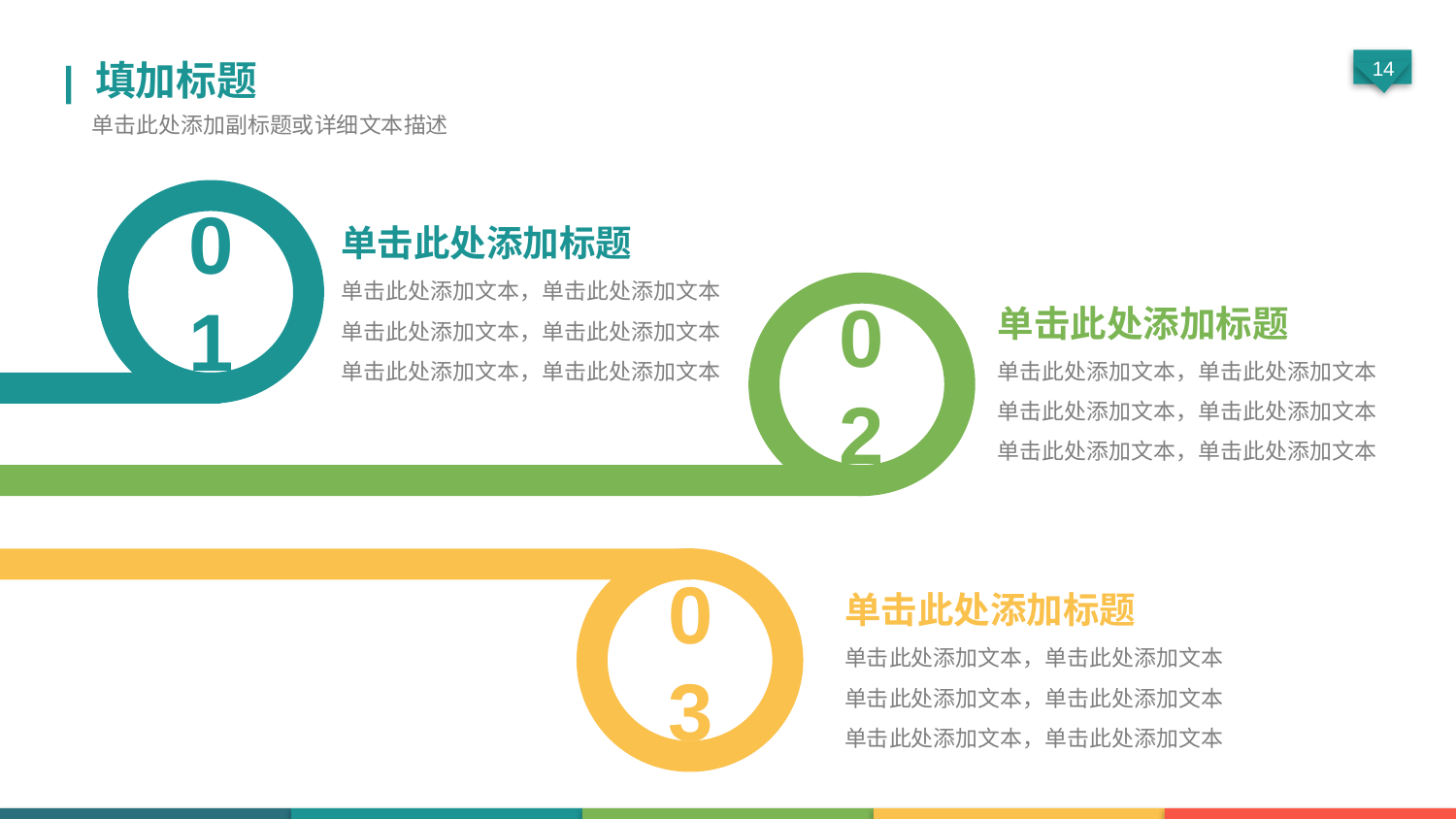

| 填加标题
单击此处添加副标题或详细文本描述

单击此处添加标题
单击此处添加文本，单击此处添加文本
单击此处添加文本，单击此处添加文本
单击此处添加文本，单击此处添加文本
01
单击此处添加标题
单击此处添加文本，单击此处添加文本
单击此处添加文本，单击此处添加文本
单击此处添加文本，单击此处添加文本

02

单击此处添加标题
单击此处添加文本，单击此处添加文本
单击此处添加文本，单击此处添加文本
单击此处添加文本，单击此处添加文本
03